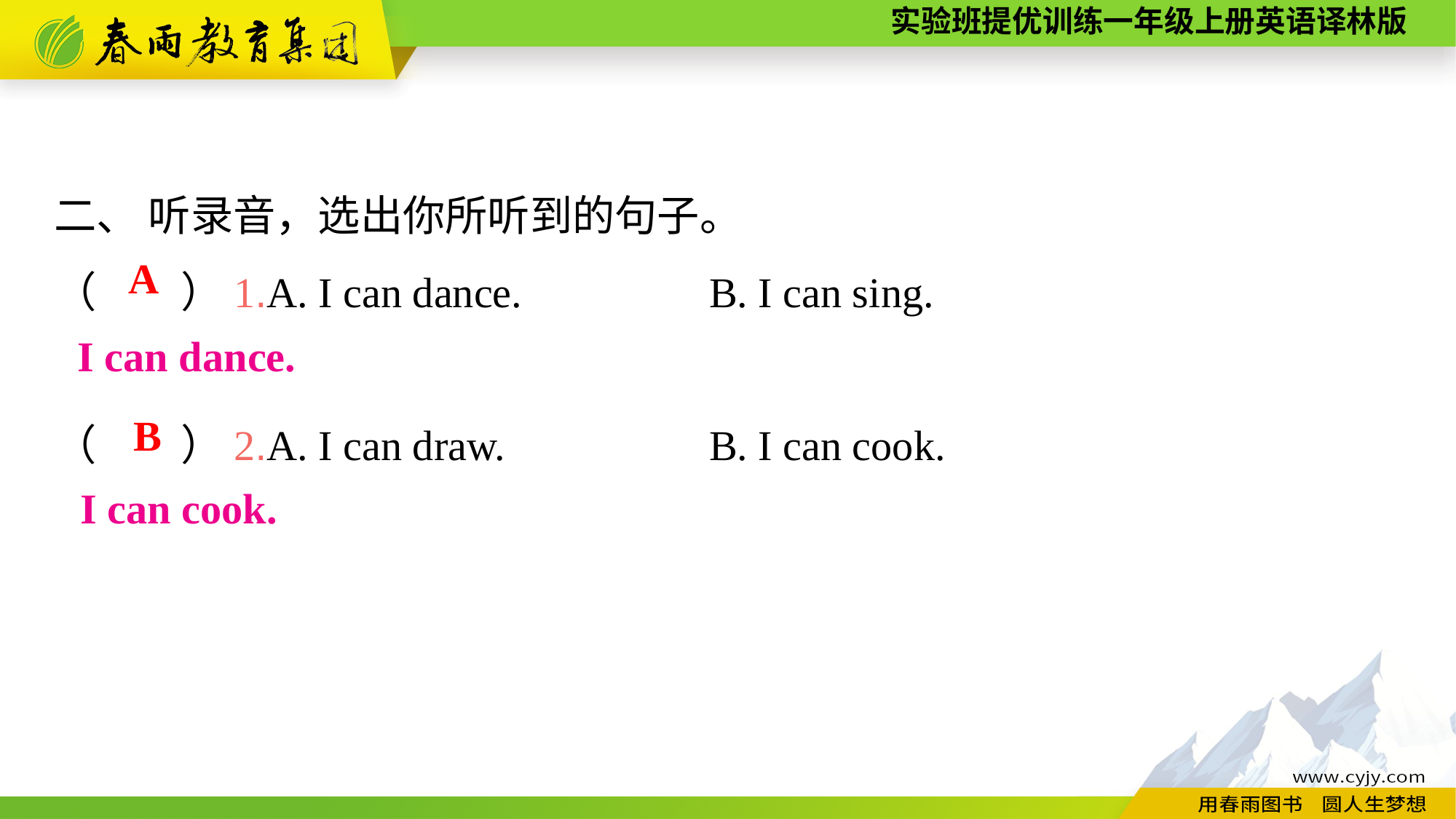

二、 听录音，选出你所听到的句子。
（　　）1.A. I can dance.		B. I can sing.

（　　）2.A. I can draw.		B. I can cook.
A
I can dance.
B
I can cook.